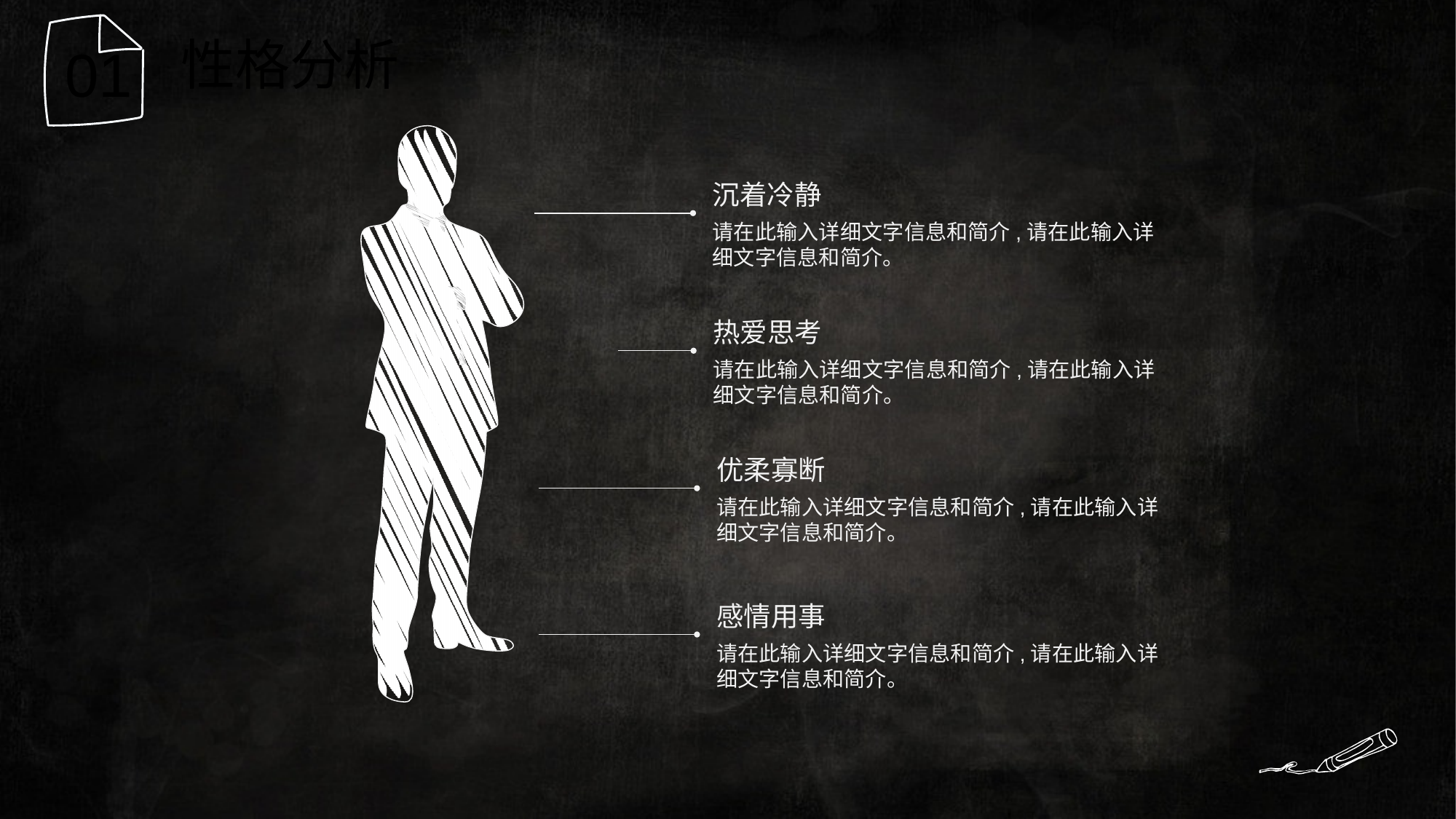

性格分析
01

沉着冷静
请在此输入详细文字信息和简介,请在此输入详细文字信息和简介。
热爱思考
请在此输入详细文字信息和简介,请在此输入详细文字信息和简介。
优柔寡断
请在此输入详细文字信息和简介,请在此输入详细文字信息和简介。
感情用事
请在此输入详细文字信息和简介,请在此输入详细文字信息和简介。